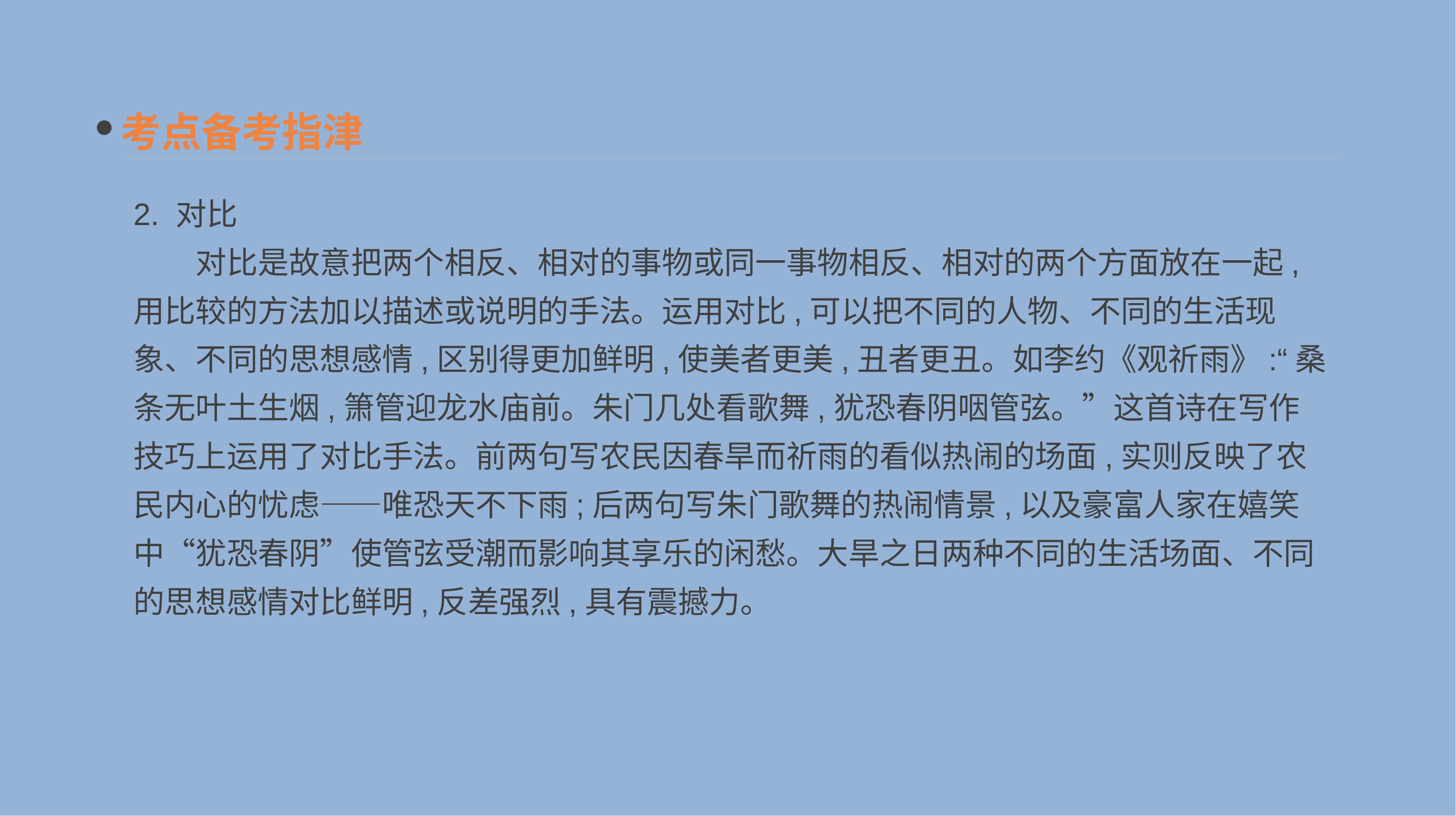

考点备考指津

2. 对比
　　对比是故意把两个相反、相对的事物或同一事物相反、相对的两个方面放在一起,用比较的方法加以描述或说明的手法。运用对比,可以把不同的人物、不同的生活现象、不同的思想感情,区别得更加鲜明,使美者更美,丑者更丑。如李约《观祈雨》:“桑条无叶土生烟,箫管迎龙水庙前。朱门几处看歌舞,犹恐春阴咽管弦。”这首诗在写作技巧上运用了对比手法。前两句写农民因春旱而祈雨的看似热闹的场面,实则反映了农民内心的忧虑——唯恐天不下雨;后两句写朱门歌舞的热闹情景,以及豪富人家在嬉笑中“犹恐春阴”使管弦受潮而影响其享乐的闲愁。大旱之日两种不同的生活场面、不同的思想感情对比鲜明,反差强烈,具有震撼力。